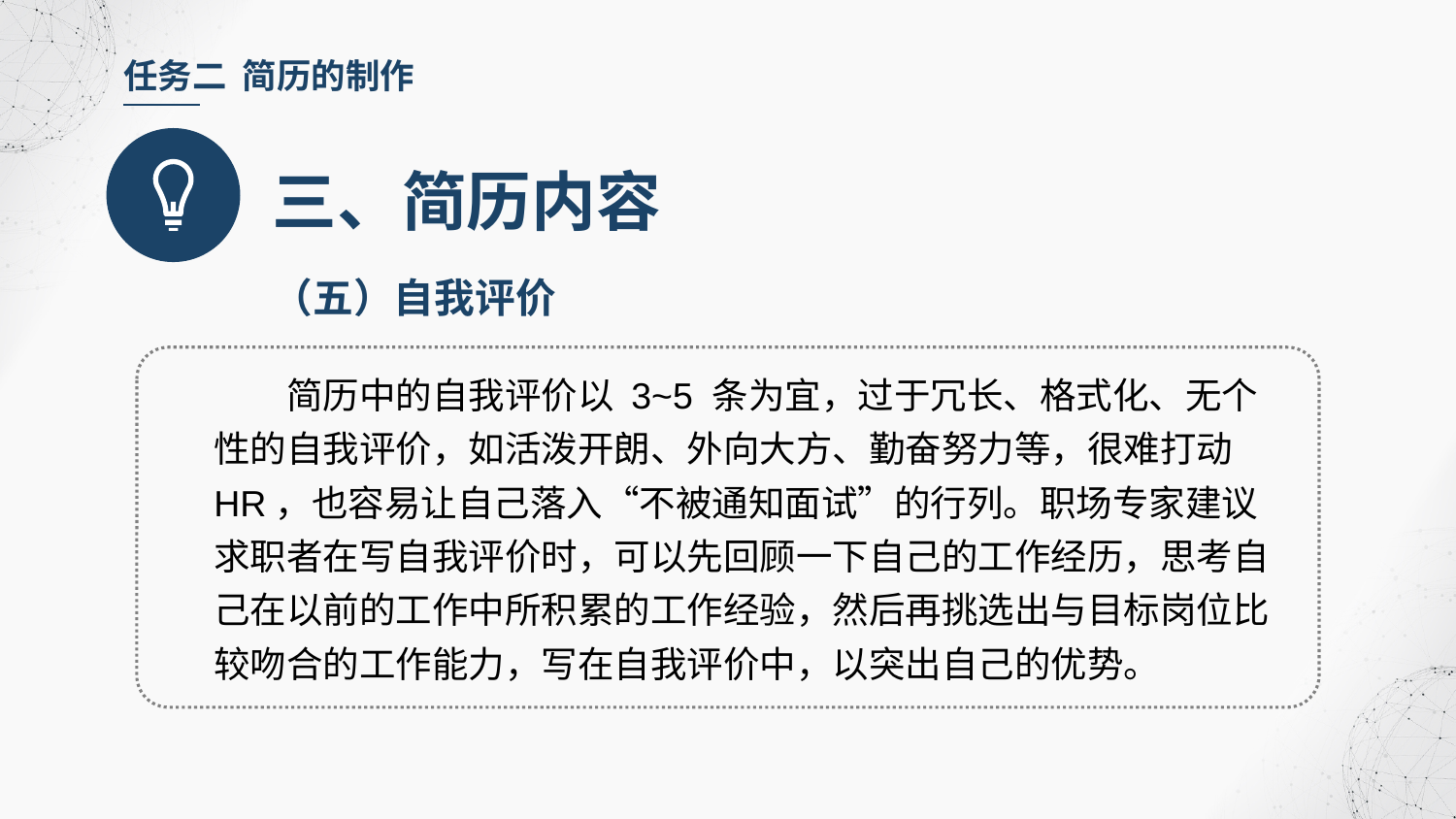

任务二  简历的制作

三、简历内容
（五）自我评价

简历中的自我评价以 3~5 条为宜，过于冗长、格式化、无个性的自我评价，如活泼开朗、外向大方、勤奋努力等，很难打动 HR，也容易让自己落入“不被通知面试”的行列。职场专家建议求职者在写自我评价时，可以先回顾一下自己的工作经历，思考自己在以前的工作中所积累的工作经验，然后再挑选出与目标岗位比较吻合的工作能力，写在自我评价中，以突出自己的优势。